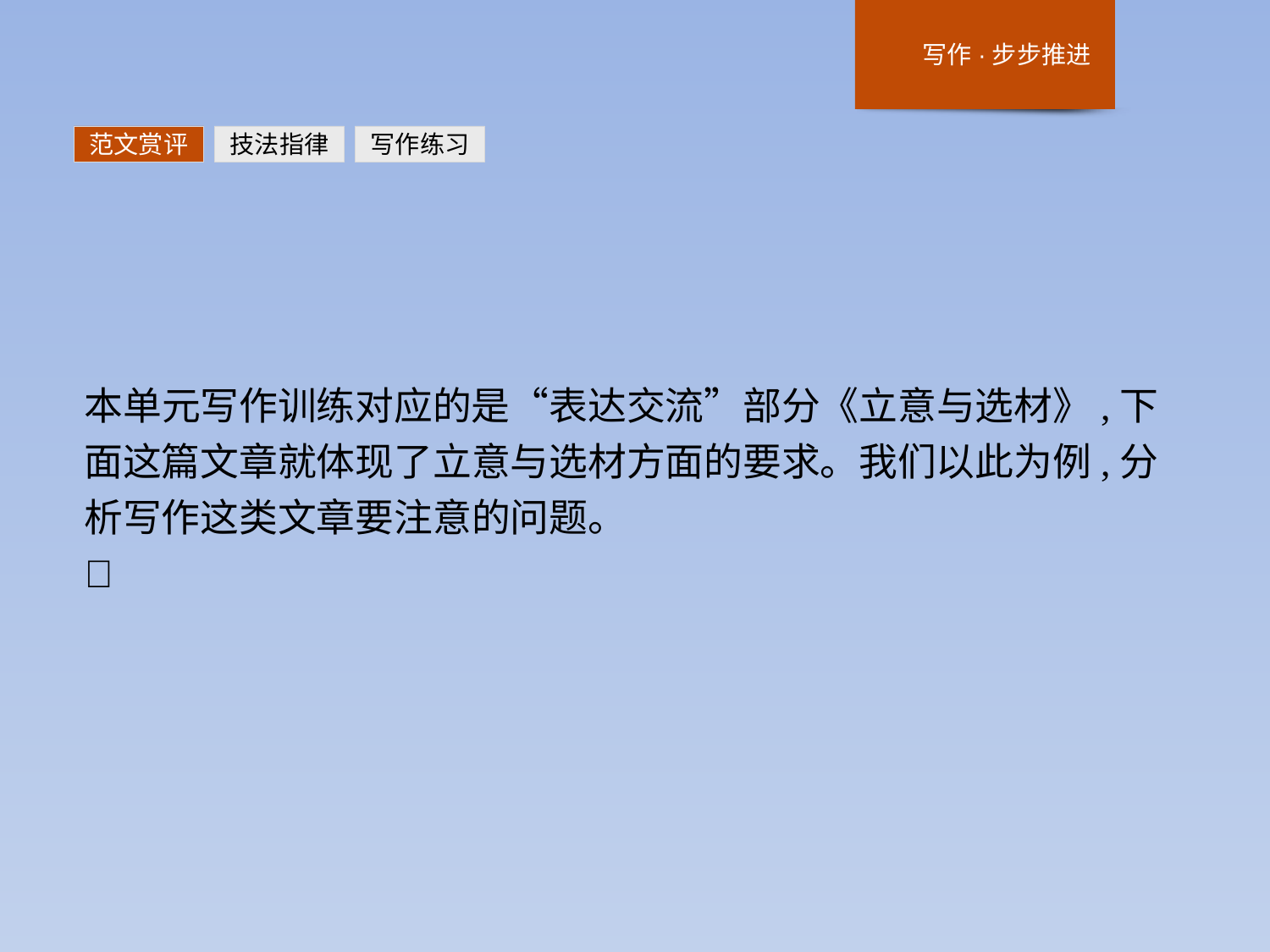

范文赏评
技法指律
写作练习
本单元写作训练对应的是“表达交流”部分《立意与选材》,下面这篇文章就体现了立意与选材方面的要求。我们以此为例,分析写作这类文章要注意的问题。
􀎥